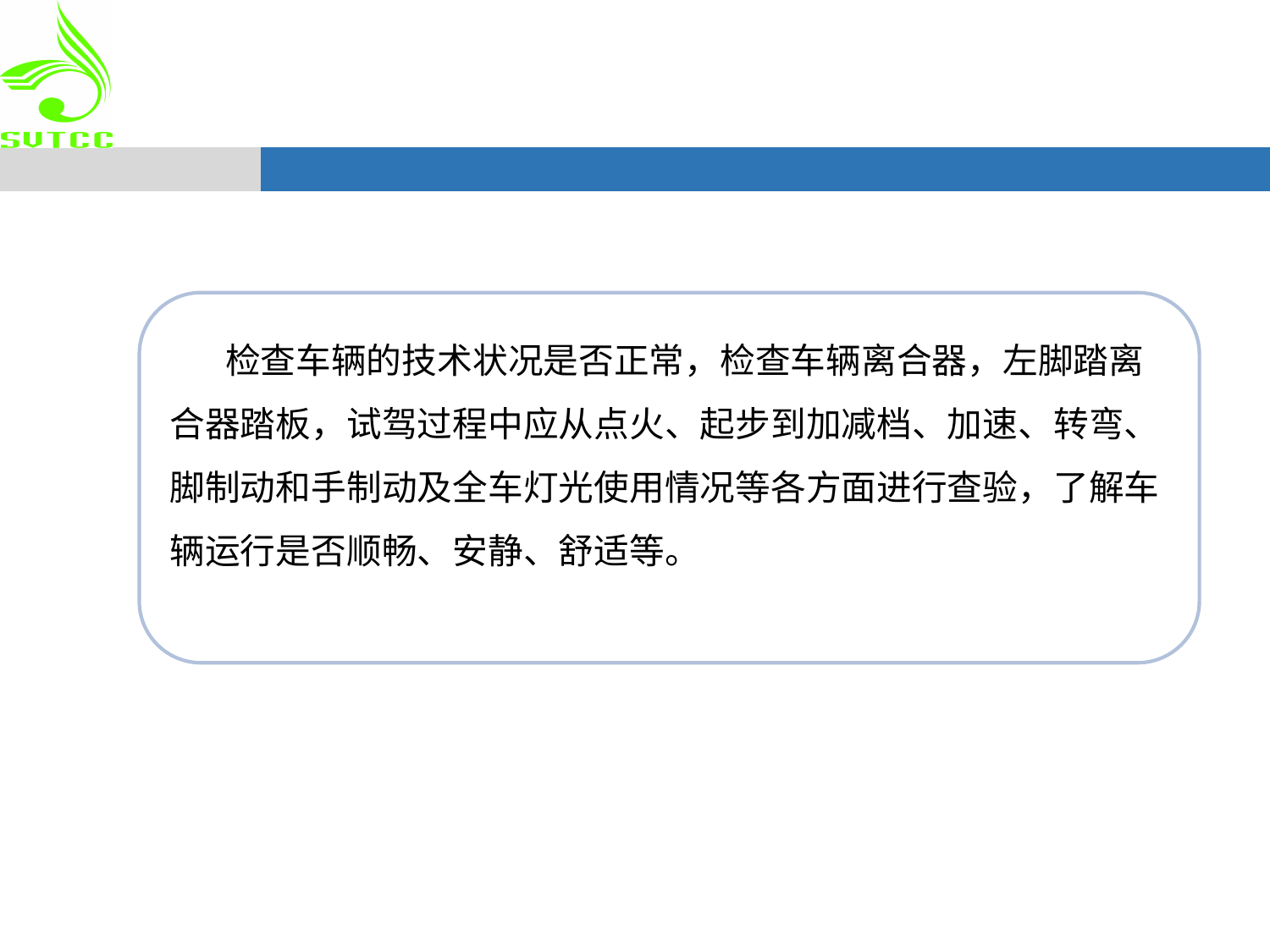

检查车辆的技术状况是否正常，检查车辆离合器，左脚踏离合器踏板，试驾过程中应从点火、起步到加减档、加速、转弯、脚制动和手制动及全车灯光使用情况等各方面进行查验，了解车辆运行是否顺畅、安静、舒适等。